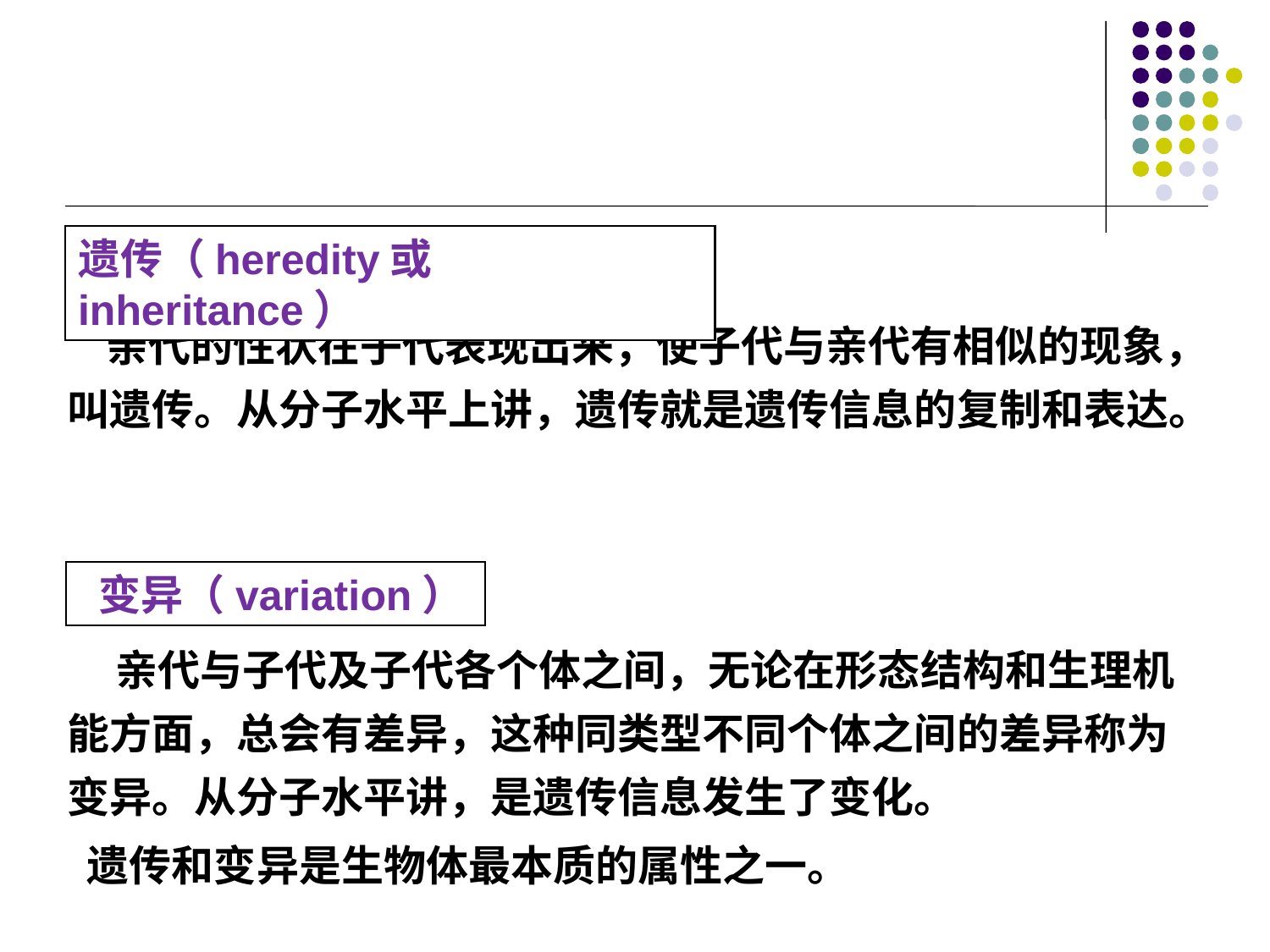

遗传（heredity或inheritance）
   亲代的性状在子代表现出来，使子代与亲代有相似的现象，叫遗传。从分子水平上讲，遗传就是遗传信息的复制和表达。
 变异（variation）
    亲代与子代及子代各个体之间，无论在形态结构和生理机能方面，总会有差异，这种同类型不同个体之间的差异称为变异。从分子水平讲，是遗传信息发生了变化。
 遗传和变异是生物体最本质的属性之一。